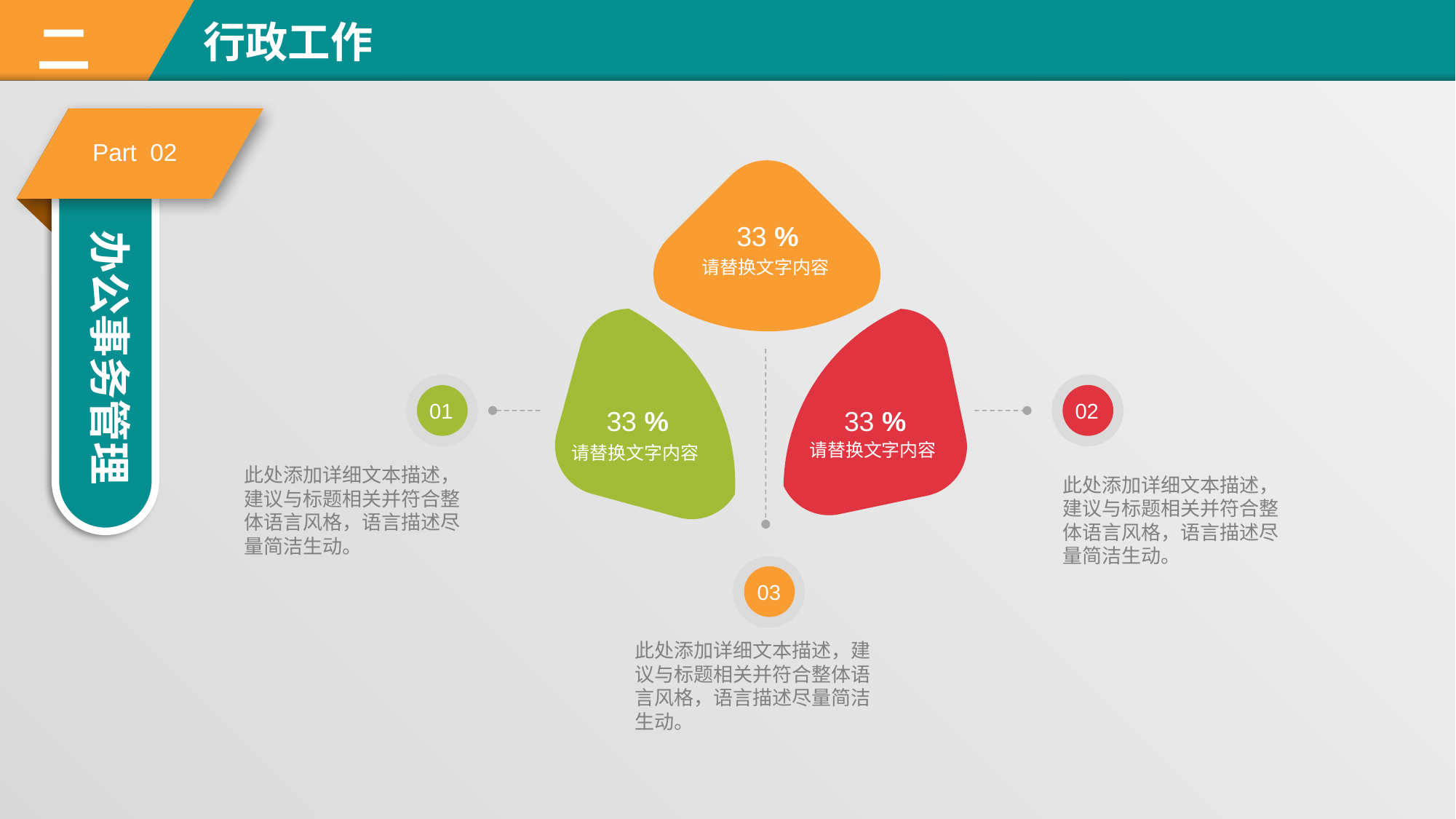

二
# 行政工作

Part  02

办公事务管理
33 %
请替换文字内容

33 %
33 %

01
02

请替换文字内容
请替换文字内容
此处添加详细文本描述，建议与标题相关并符合整体语言风格，语言描述尽量简洁生动。
此处添加详细文本描述，建议与标题相关并符合整体语言风格，语言描述尽量简洁生动。

03
此处添加详细文本描述，建议与标题相关并符合整体语言风格，语言描述尽量简洁生动。